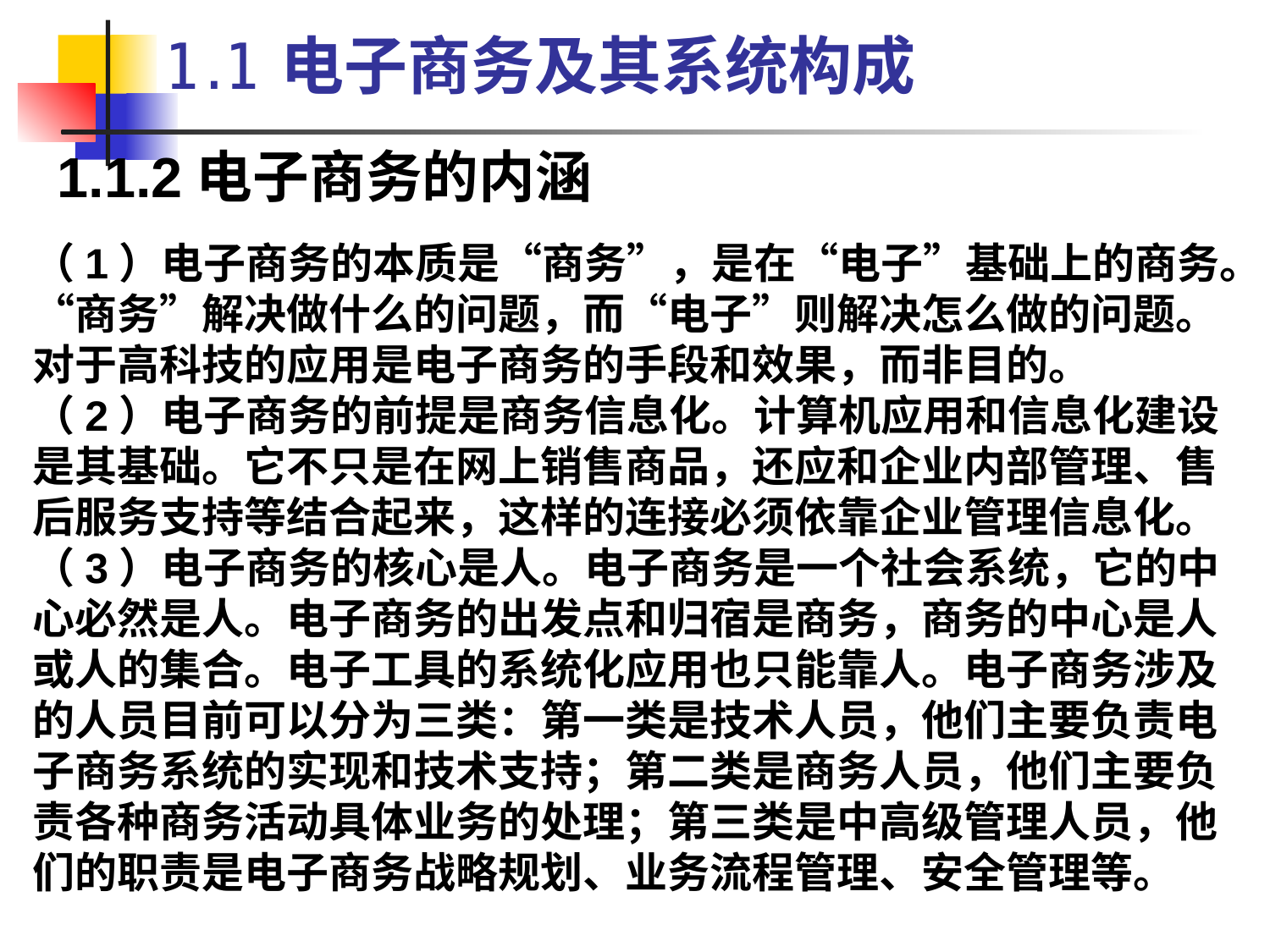

1.1电子商务及其系统构成
1.1.2电子商务的内涵
（1）电子商务的本质是“商务”，是在“电子”基础上的商务。“商务”解决做什么的问题，而“电子”则解决怎么做的问题。对于高科技的应用是电子商务的手段和效果，而非目的。
（2）电子商务的前提是商务信息化。计算机应用和信息化建设是其基础。它不只是在网上销售商品，还应和企业内部管理、售后服务支持等结合起来，这样的连接必须依靠企业管理信息化。
（3）电子商务的核心是人。电子商务是一个社会系统，它的中心必然是人。电子商务的出发点和归宿是商务，商务的中心是人或人的集合。电子工具的系统化应用也只能靠人。电子商务涉及的人员目前可以分为三类：第一类是技术人员，他们主要负责电子商务系统的实现和技术支持；第二类是商务人员，他们主要负责各种商务活动具体业务的处理；第三类是中高级管理人员，他们的职责是电子商务战略规划、业务流程管理、安全管理等。